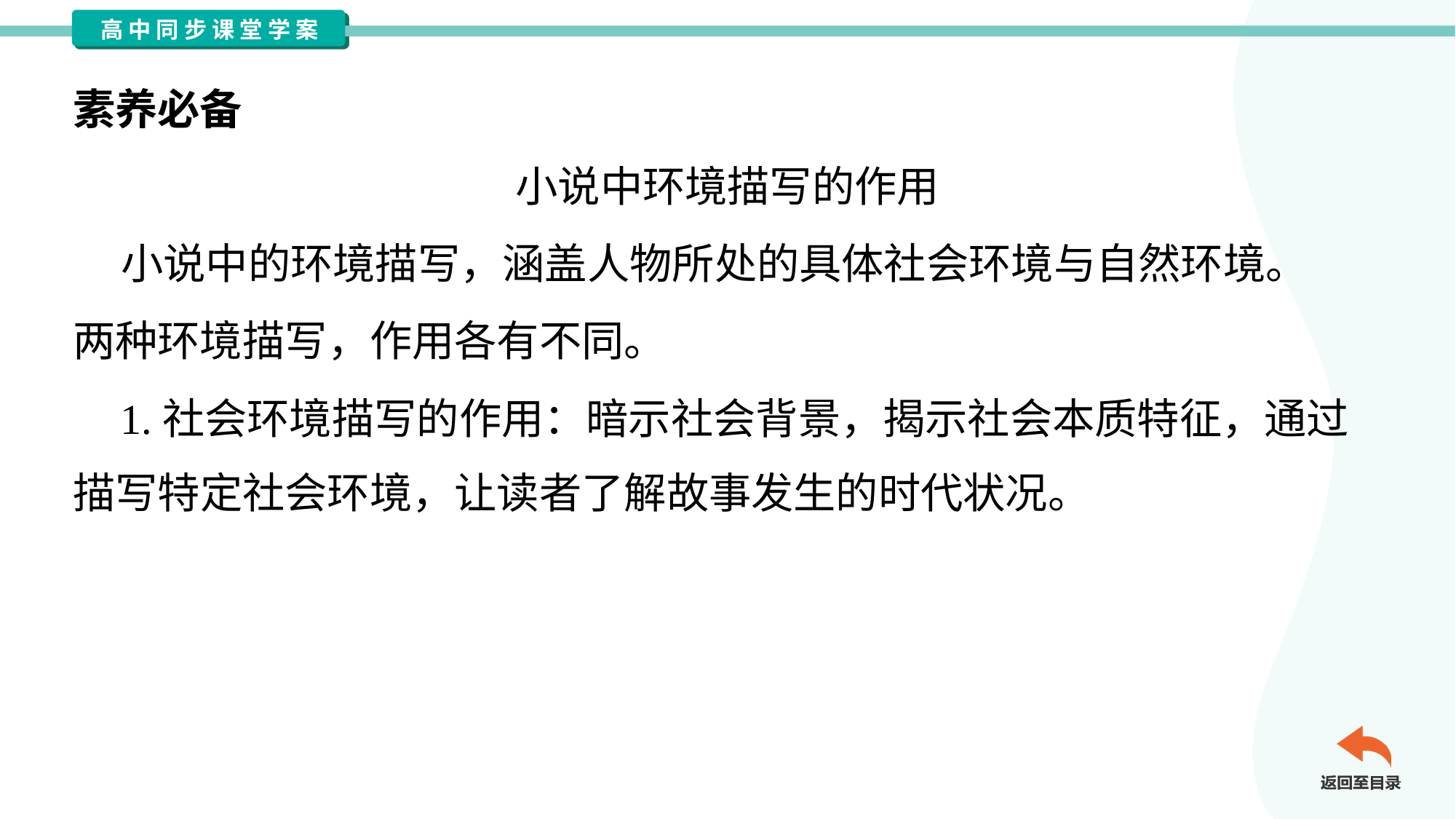

素养必备
小说中环境描写的作用
    小说中的环境描写，涵盖人物所处的具体社会环境与自然环境。
两种环境描写，作用各有不同。
    1.社会环境描写的作用：暗示社会背景，揭示社会本质特征，通过
描写特定社会环境，让读者了解故事发生的时代状况。